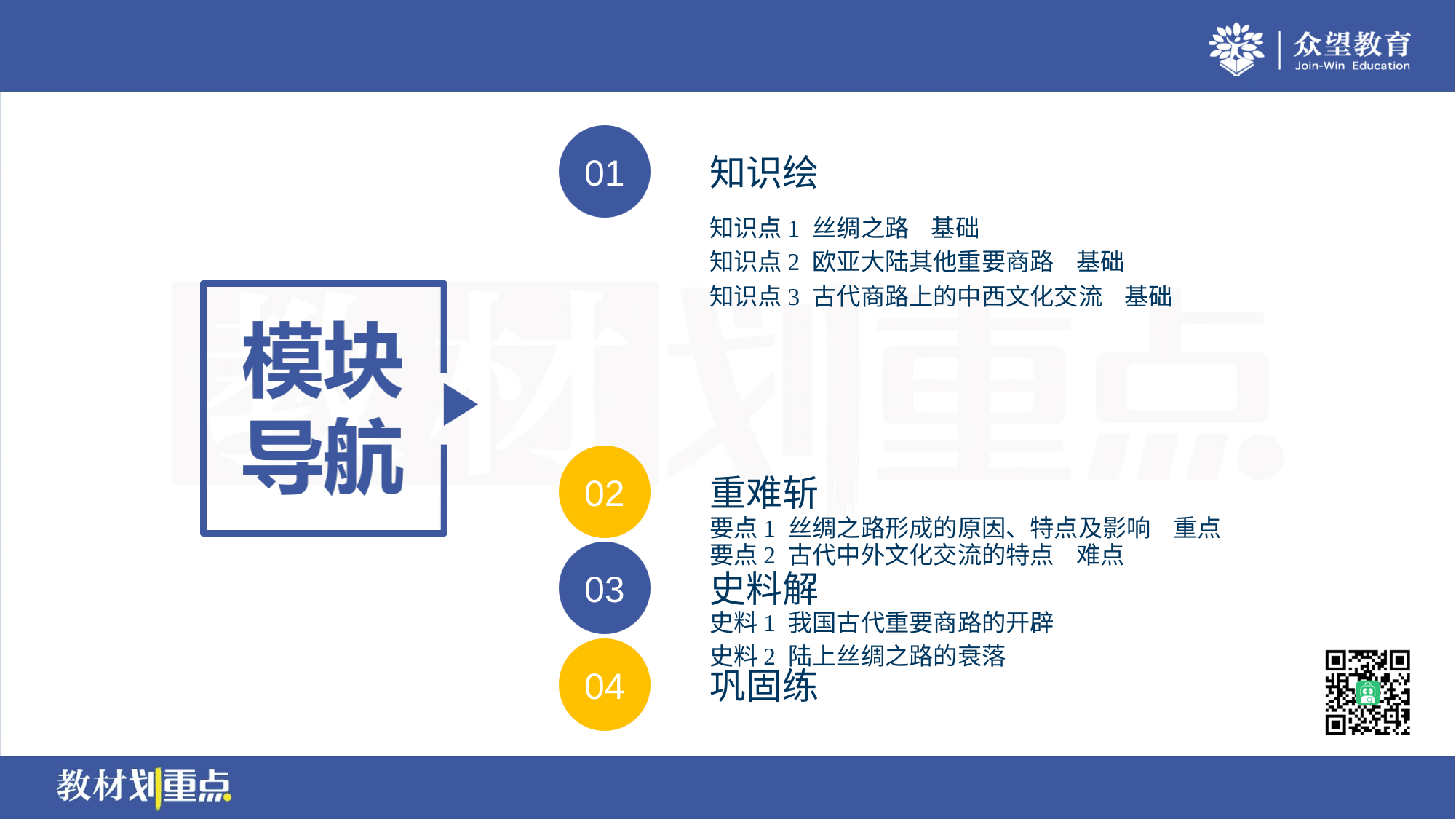

知识点1 丝绸之路    基础
知识点2 欧亚大陆其他重要商路    基础
知识点3 古代商路上的中西文化交流    基础
要点1 丝绸之路形成的原因、特点及影响    重点
要点2 古代中外文化交流的特点    难点
史料1 我国古代重要商路的开辟
史料2 陆上丝绸之路的衰落